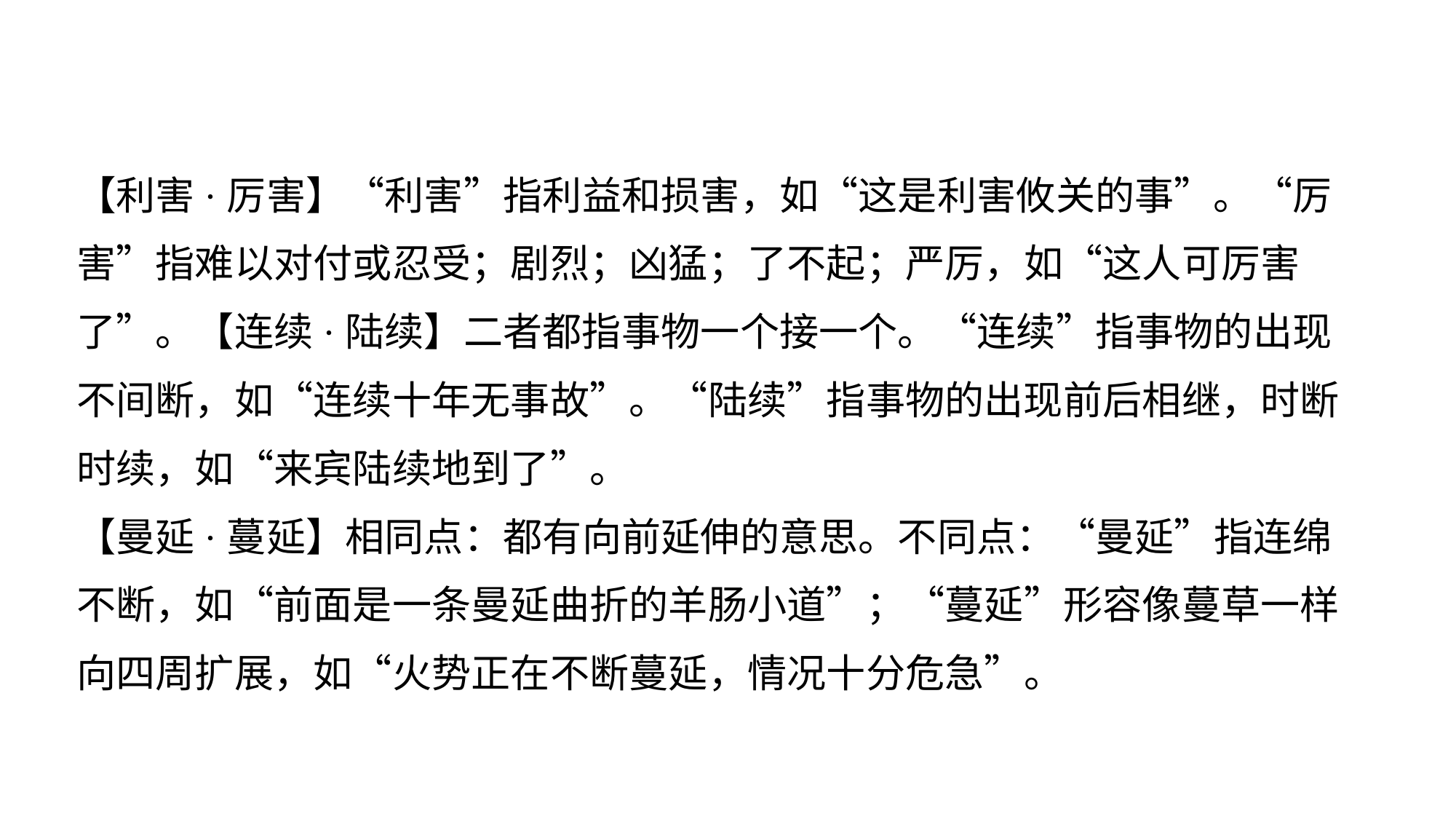

【利害·厉害】“利害”指利益和损害，如“这是利害攸关的事”。“厉害”指难以对付或忍受；剧烈；凶猛；了不起；严厉，如“这人可厉害了”。【连续·陆续】二者都指事物一个接一个。“连续”指事物的出现不间断，如“连续十年无事故”。“陆续”指事物的出现前后相继，时断时续，如“来宾陆续地到了”。
【曼延·蔓延】相同点：都有向前延伸的意思。不同点：“曼延”指连绵不断，如“前面是一条曼延曲折的羊肠小道”；“蔓延”形容像蔓草一样向四周扩展，如“火势正在不断蔓延，情况十分危急”。